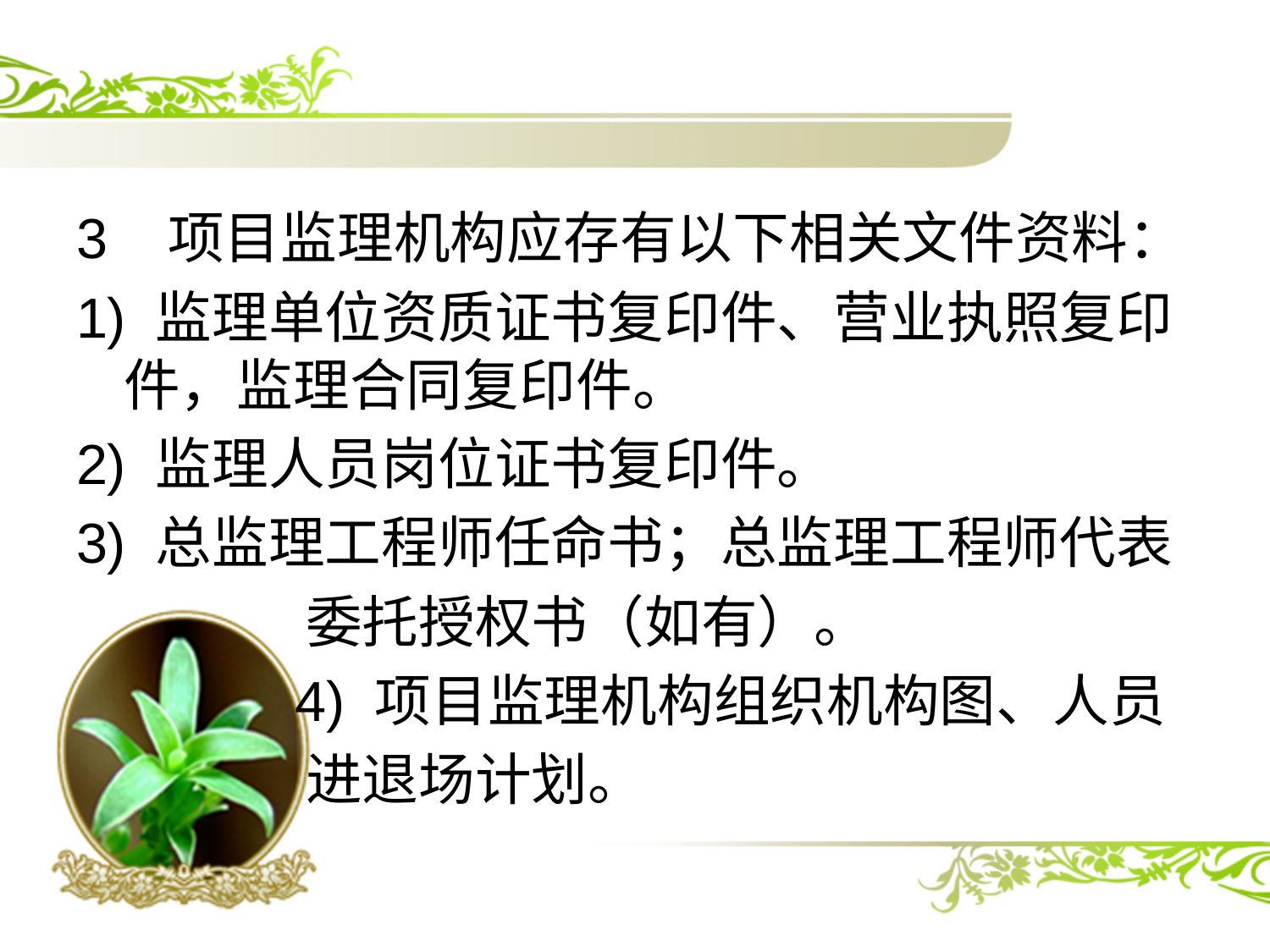

#
3   项目监理机构应存有以下相关文件资料：
1) 监理单位资质证书复印件、营业执照复印件，监理合同复印件。
2) 监理人员岗位证书复印件。
3) 总监理工程师任命书；总监理工程师代表
                 委托授权书（如有）。
              4) 项目监理机构组织机构图、人员
                 进退场计划。